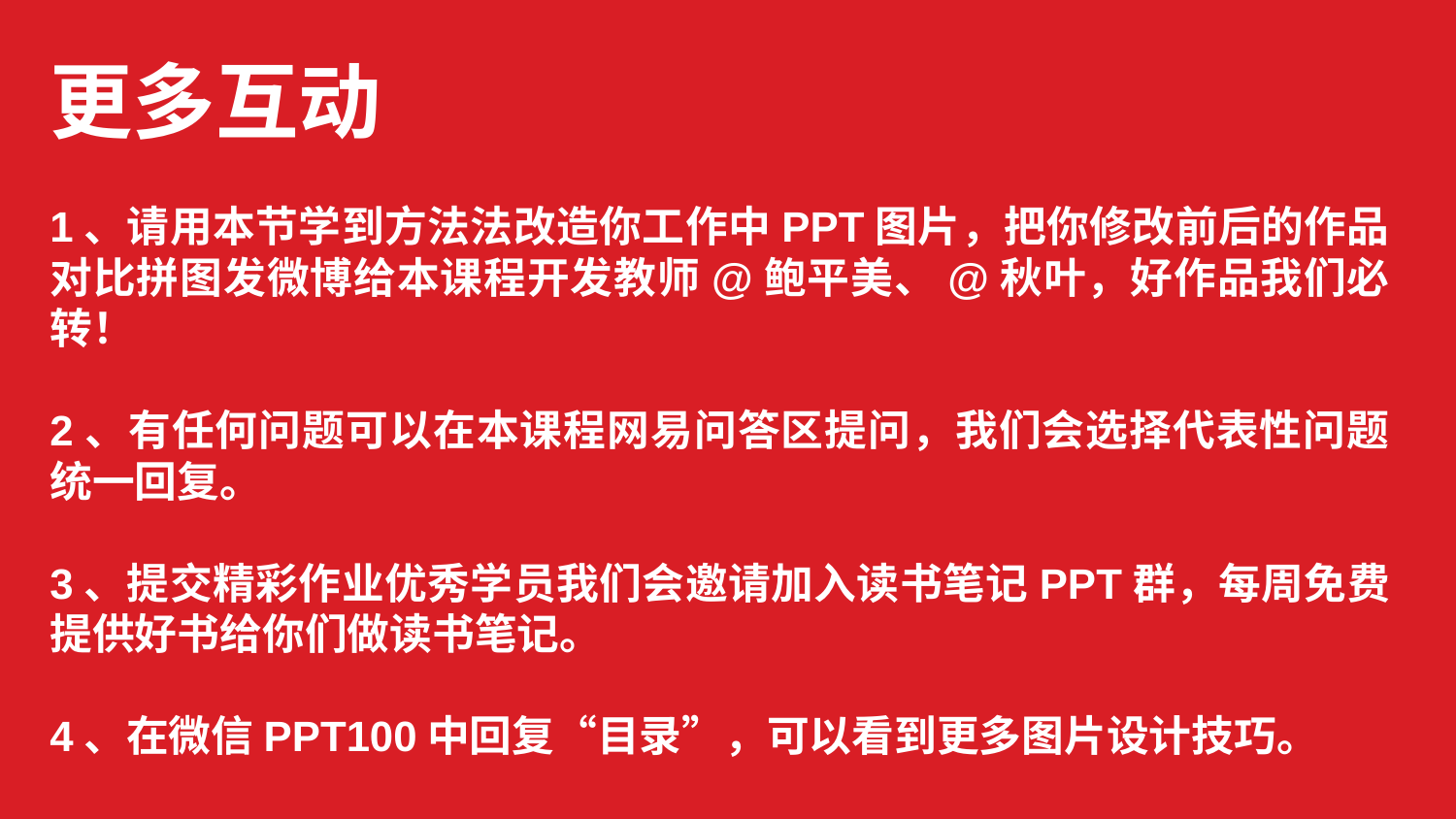

更多互动

1、请用本节学到方法法改造你工作中PPT图片，把你修改前后的作品对比拼图发微博给本课程开发教师@鲍平美、@秋叶，好作品我们必转！

2、有任何问题可以在本课程网易问答区提问，我们会选择代表性问题统一回复。

3、提交精彩作业优秀学员我们会邀请加入读书笔记PPT群，每周免费提供好书给你们做读书笔记。

4、在微信PPT100中回复“目录”，可以看到更多图片设计技巧。